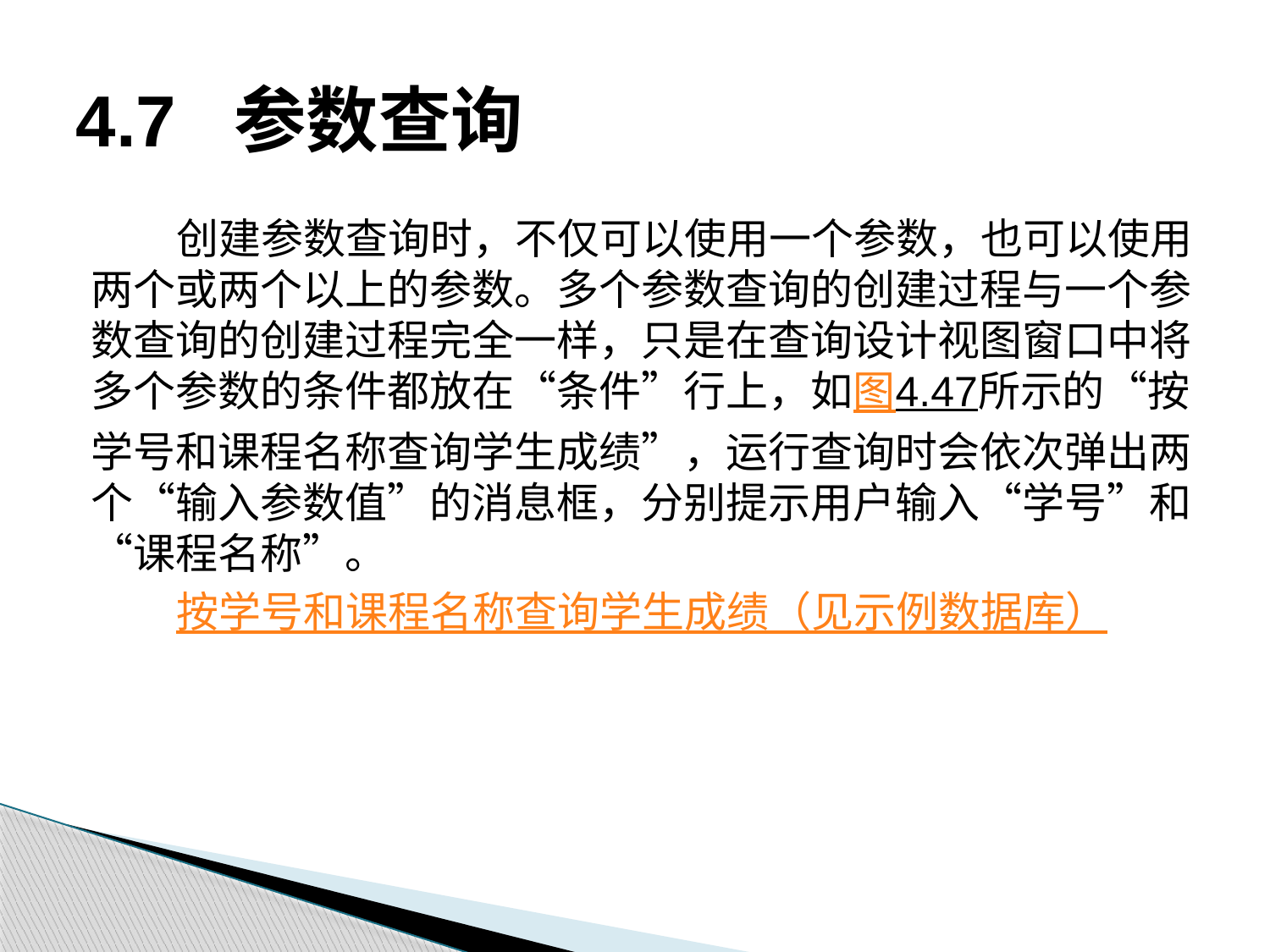

# 4.7  参数查询
创建参数查询时，不仅可以使用一个参数，也可以使用两个或两个以上的参数。多个参数查询的创建过程与一个参数查询的创建过程完全一样，只是在查询设计视图窗口中将多个参数的条件都放在“条件”行上，如图4.47所示的“按学号和课程名称查询学生成绩”，运行查询时会依次弹出两个“输入参数值”的消息框，分别提示用户输入“学号”和“课程名称”。
按学号和课程名称查询学生成绩（见示例数据库）